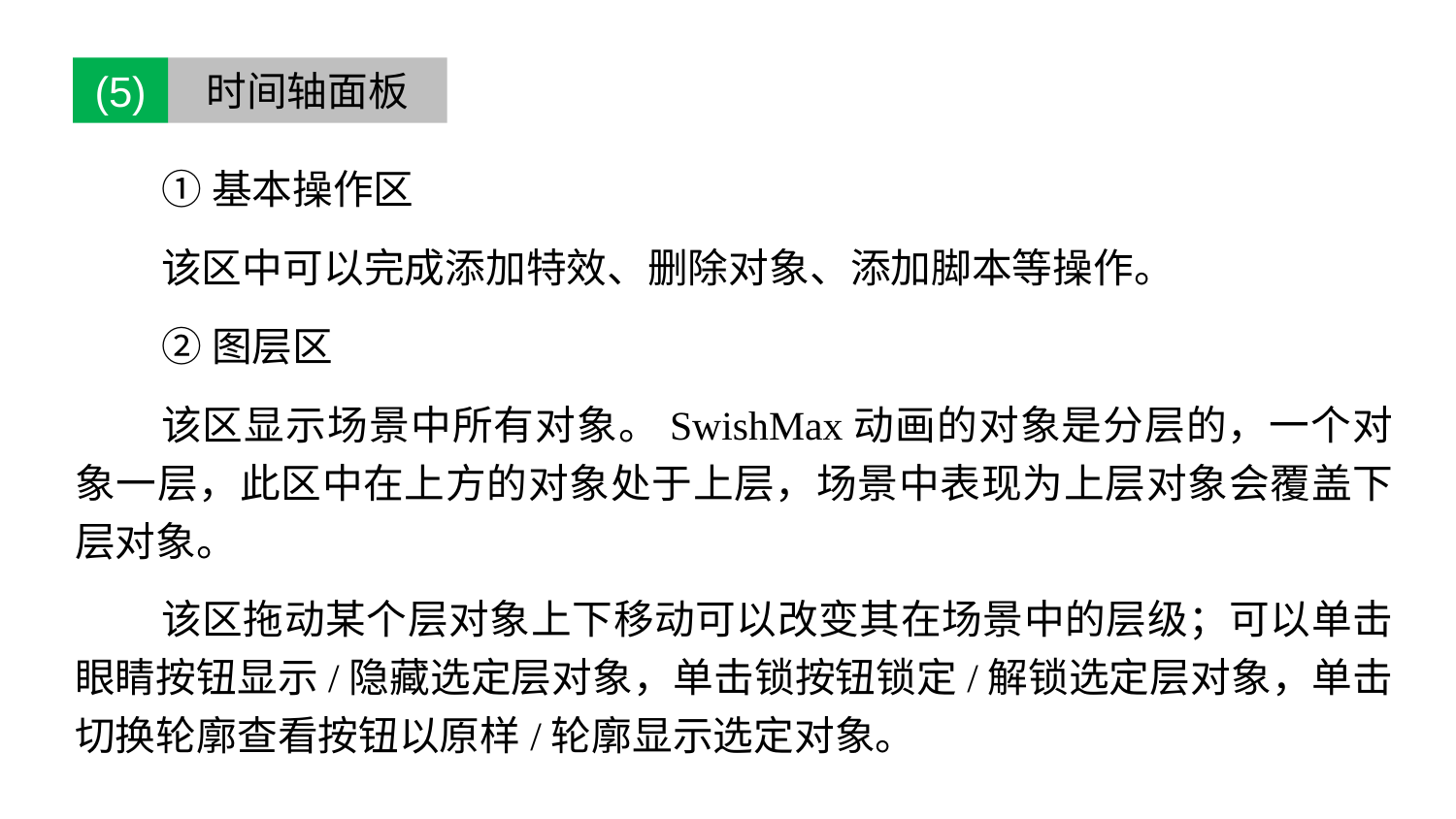

(5)
时间轴面板
①基本操作区
该区中可以完成添加特效、删除对象、添加脚本等操作。
②图层区
该区显示场景中所有对象。SwishMax动画的对象是分层的，一个对象一层，此区中在上方的对象处于上层，场景中表现为上层对象会覆盖下层对象。
该区拖动某个层对象上下移动可以改变其在场景中的层级；可以单击眼睛按钮显示/隐藏选定层对象，单击锁按钮锁定/解锁选定层对象，单击切换轮廓查看按钮以原样/轮廓显示选定对象。